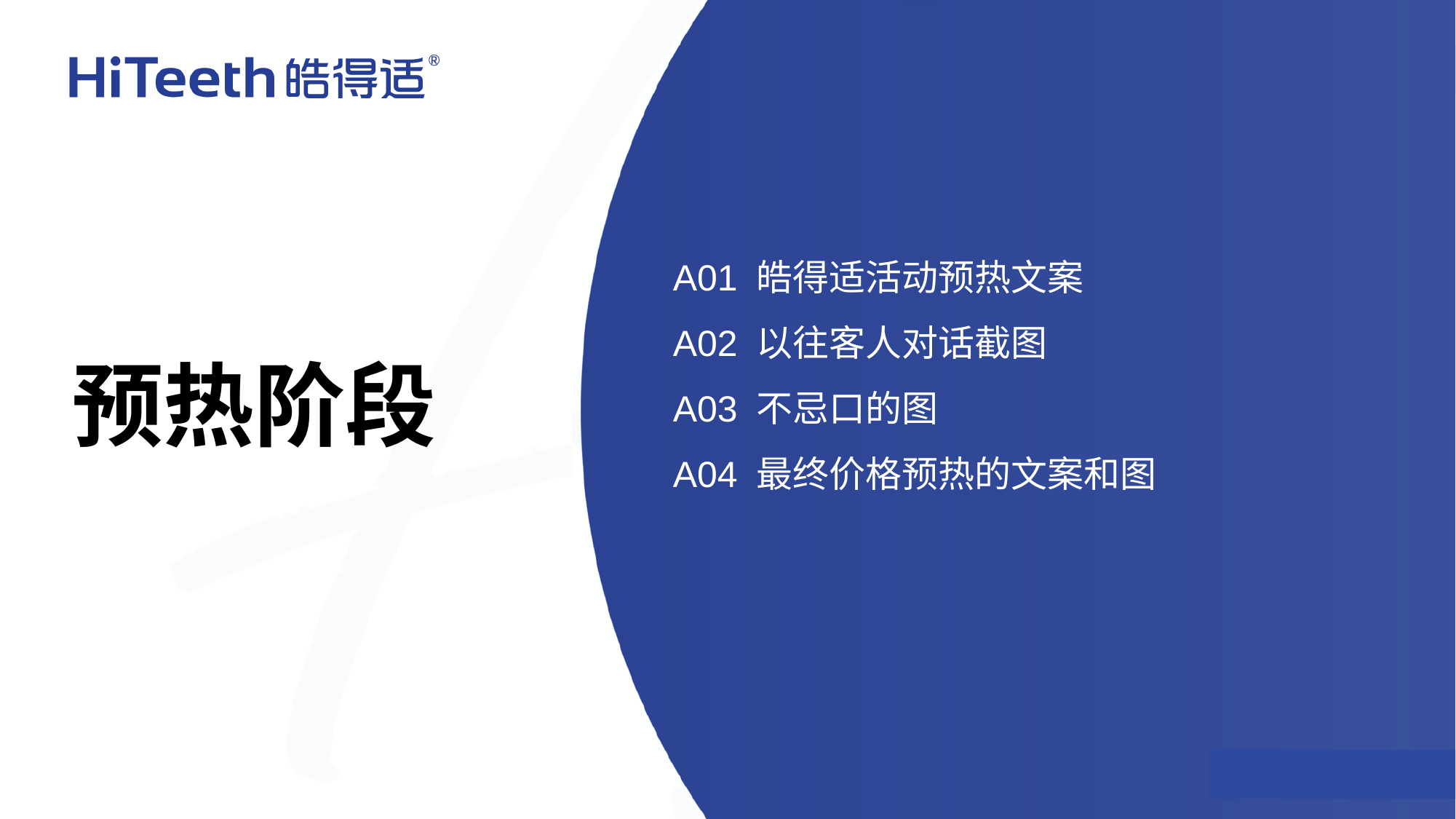

A01 皓得适活动预热文案
A02 以往客人对话截图
A03 不忌口的图
A04 最终价格预热的文案和图
预热阶段